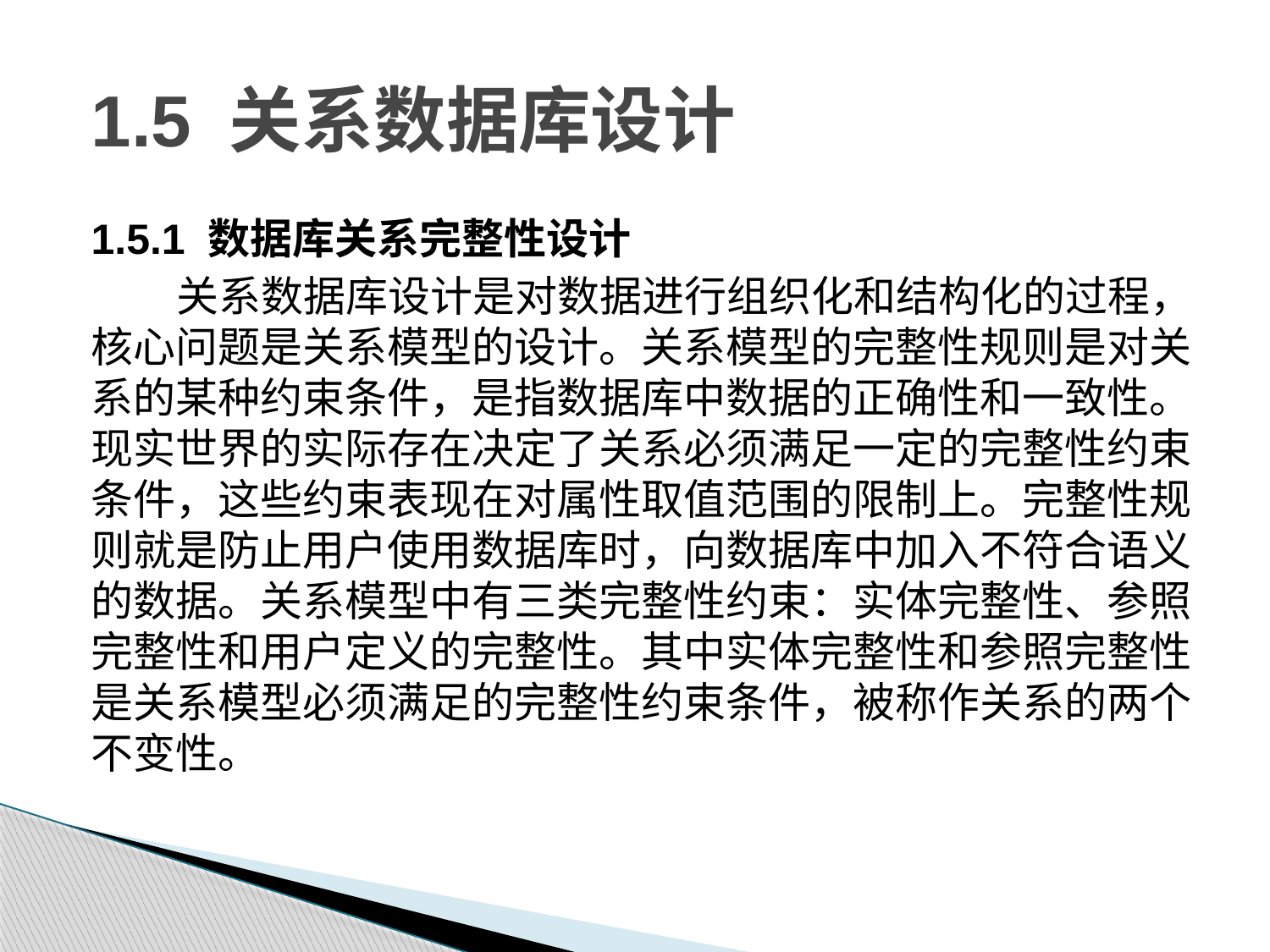

# 1.5 关系数据库设计
1.5.1 数据库关系完整性设计
关系数据库设计是对数据进行组织化和结构化的过程，核心问题是关系模型的设计。关系模型的完整性规则是对关系的某种约束条件，是指数据库中数据的正确性和一致性。现实世界的实际存在决定了关系必须满足一定的完整性约束条件，这些约束表现在对属性取值范围的限制上。完整性规则就是防止用户使用数据库时，向数据库中加入不符合语义的数据。关系模型中有三类完整性约束：实体完整性、参照完整性和用户定义的完整性。其中实体完整性和参照完整性是关系模型必须满足的完整性约束条件，被称作关系的两个不变性。